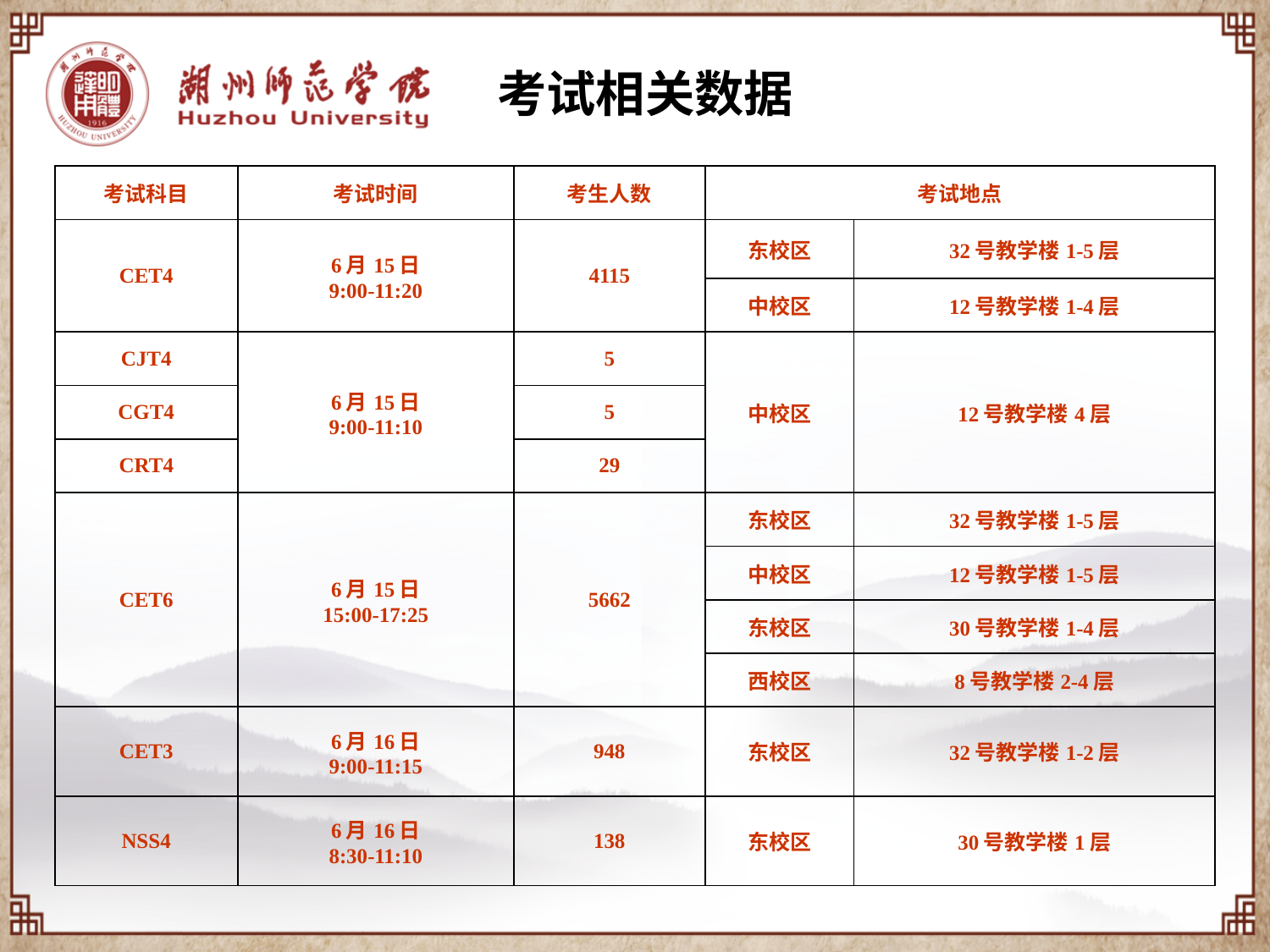

考试相关数据

| 考试科目 | 考试时间 | 考生人数 | 考试地点 |  |
| --- | --- | --- | --- | --- |
| CET4 | 6月15日 9:00-11:20 | 4115 | 东校区 | 32号教学楼1-5层 |
|  |  |  | 中校区 | 12号教学楼1-4层 |
| CJT4 | 6月15日 9:00-11:10 | 5 | 中校区 | 12号教学楼4层 |
| CGT4 |  | 5 |  |  |
| CRT4 |  | 29 |  |  |
| CET6 | 6月15日 15:00-17:25 | 5662 | 东校区 | 32号教学楼1-5层 |
|  |  |  | 中校区 | 12号教学楼1-5层 |
|  |  |  | 东校区 | 30号教学楼1-4层 |
|  |  |  | 西校区 | 8号教学楼2-4层 |
| CET3 | 6月16日 9:00-11:15 | 948 | 东校区 | 32号教学楼1-2层 |
| NSS4 | 6月16日 8:30-11:10 | 138 | 东校区 | 30号教学楼1层 |